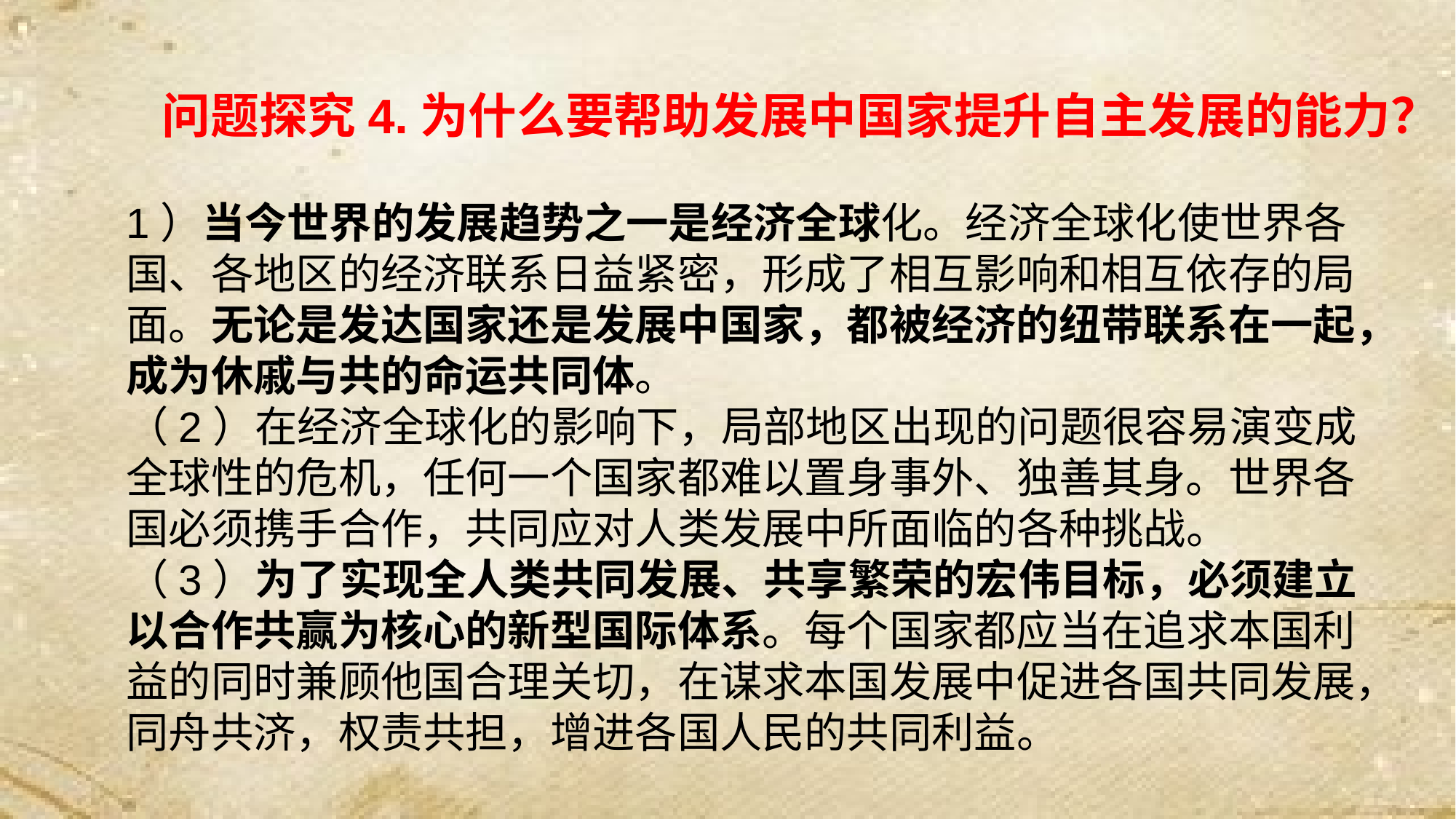

问题探究4.为什么要帮助发展中国家提升自主发展的能力？
1）当今世界的发展趋势之一是经济全球化。经济全球化使世界各国、各地区的经济联系日益紧密，形成了相互影响和相互依存的局面。无论是发达国家还是发展中国家，都被经济的纽带联系在一起，成为休戚与共的命运共同体。
（2）在经济全球化的影响下，局部地区出现的问题很容易演变成全球性的危机，任何一个国家都难以置身事外、独善其身。世界各国必须携手合作，共同应对人类发展中所面临的各种挑战。
（3）为了实现全人类共同发展、共享繁荣的宏伟目标，必须建立以合作共赢为核心的新型国际体系。每个国家都应当在追求本国利益的同时兼顾他国合理关切，在谋求本国发展中促进各国共同发展，同舟共济，权责共担，增进各国人民的共同利益。